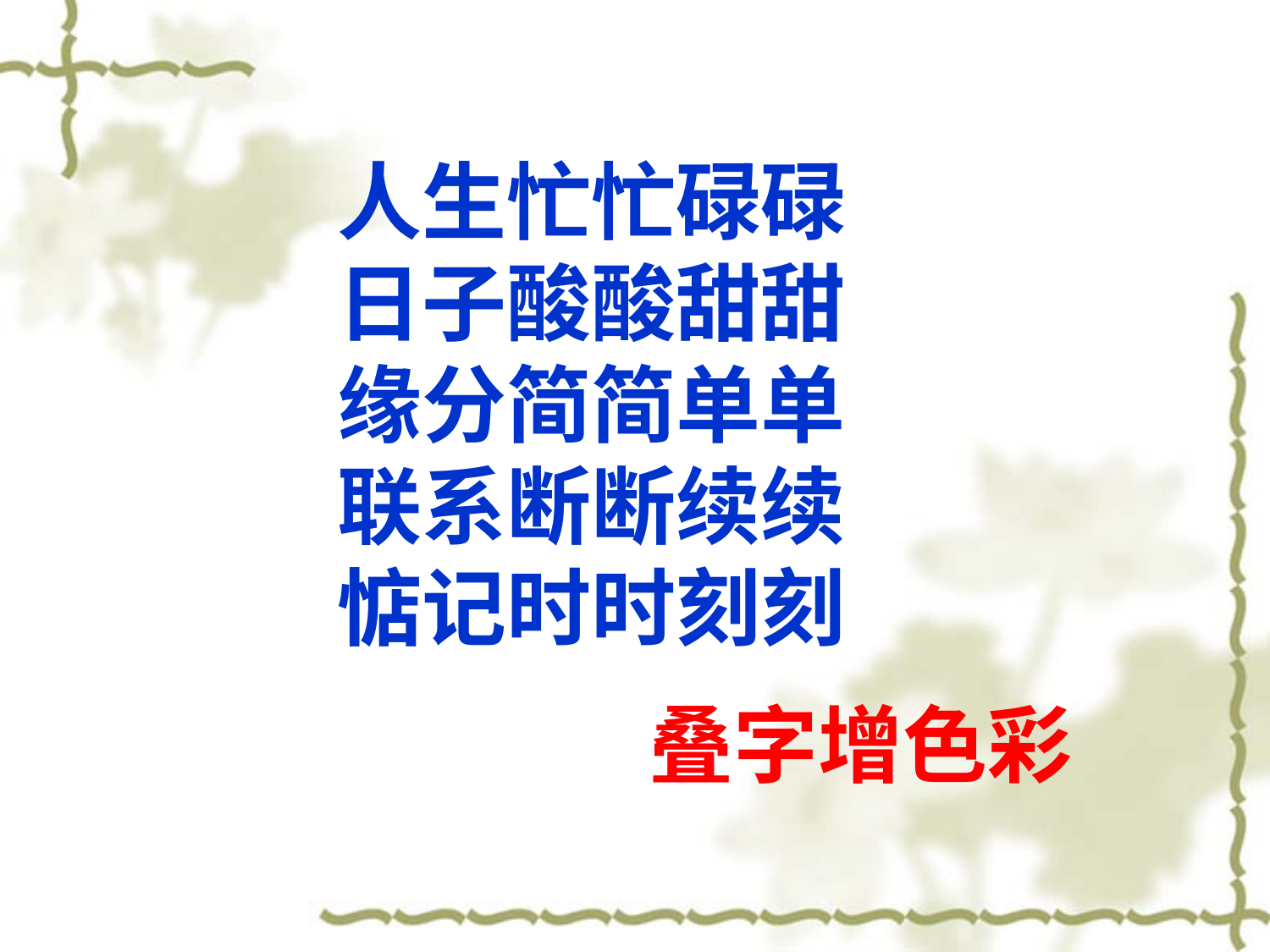

人生忙忙碌碌
日子酸酸甜甜
缘分简简单单
联系断断续续
惦记时时刻刻

叠字增色彩
76